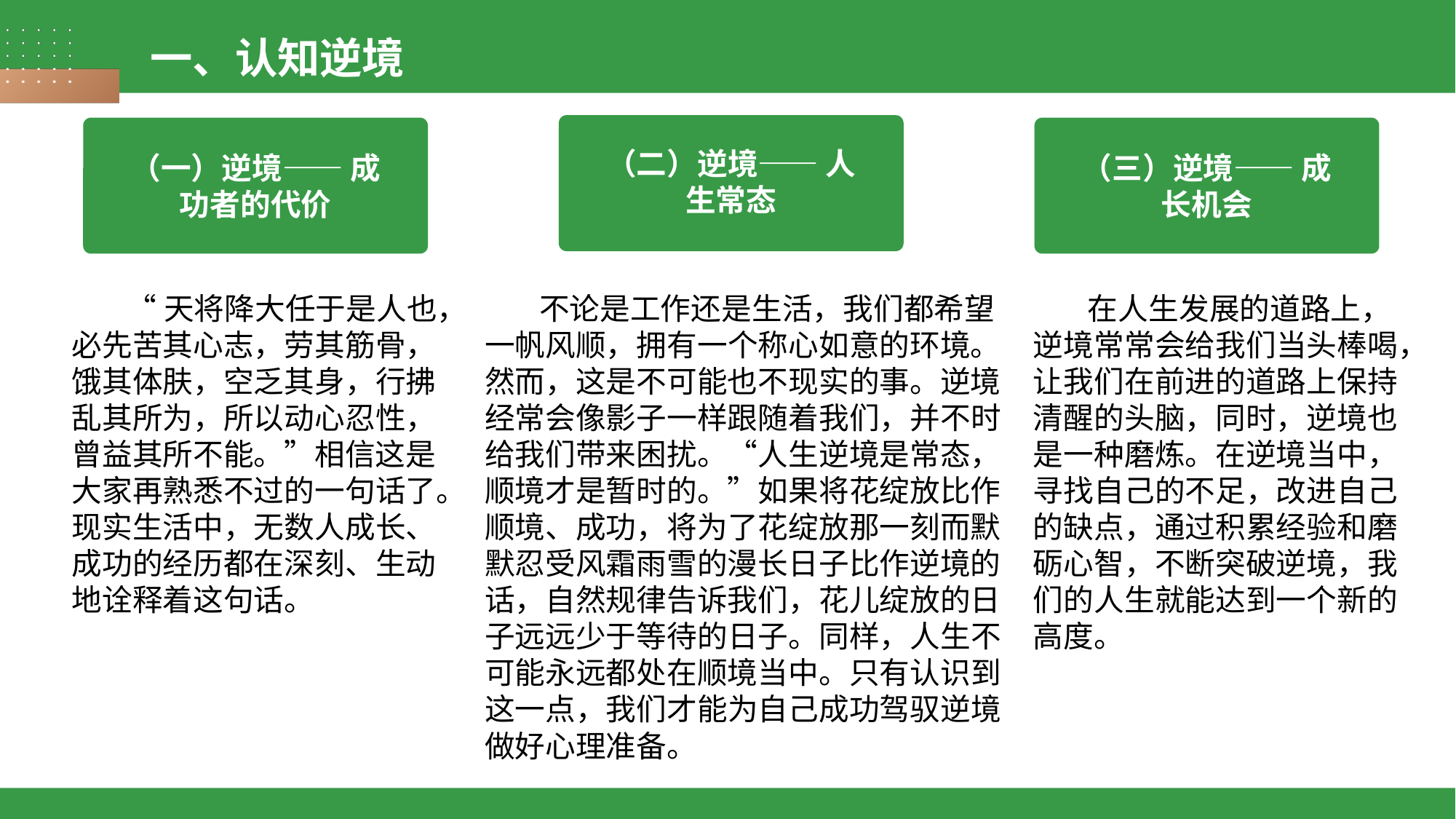

一、认知逆境

（二）逆境—— 人生常态
（一）逆境—— 成功者的代价
（三）逆境—— 成长机会
“天将降大任于是人也，必先苦其心志，劳其筋骨，饿其体肤，空乏其身，行拂乱其所为，所以动心忍性，曾益其所不能。”相信这是大家再熟悉不过的一句话了。现实生活中，无数人成长、成功的经历都在深刻、生动地诠释着这句话。
不论是工作还是生活，我们都希望一帆风顺，拥有一个称心如意的环境。然而，这是不可能也不现实的事。逆境经常会像影子一样跟随着我们，并不时给我们带来困扰。“人生逆境是常态，顺境才是暂时的。”如果将花绽放比作顺境、成功，将为了花绽放那一刻而默默忍受风霜雨雪的漫长日子比作逆境的话，自然规律告诉我们，花儿绽放的日子远远少于等待的日子。同样，人生不可能永远都处在顺境当中。只有认识到这一点，我们才能为自己成功驾驭逆境做好心理准备。
在人生发展的道路上，逆境常常会给我们当头棒喝，让我们在前进的道路上保持清醒的头脑，同时，逆境也是一种磨炼。在逆境当中，寻找自己的不足，改进自己的缺点，通过积累经验和磨砺心智，不断突破逆境，我们的人生就能达到一个新的高度。